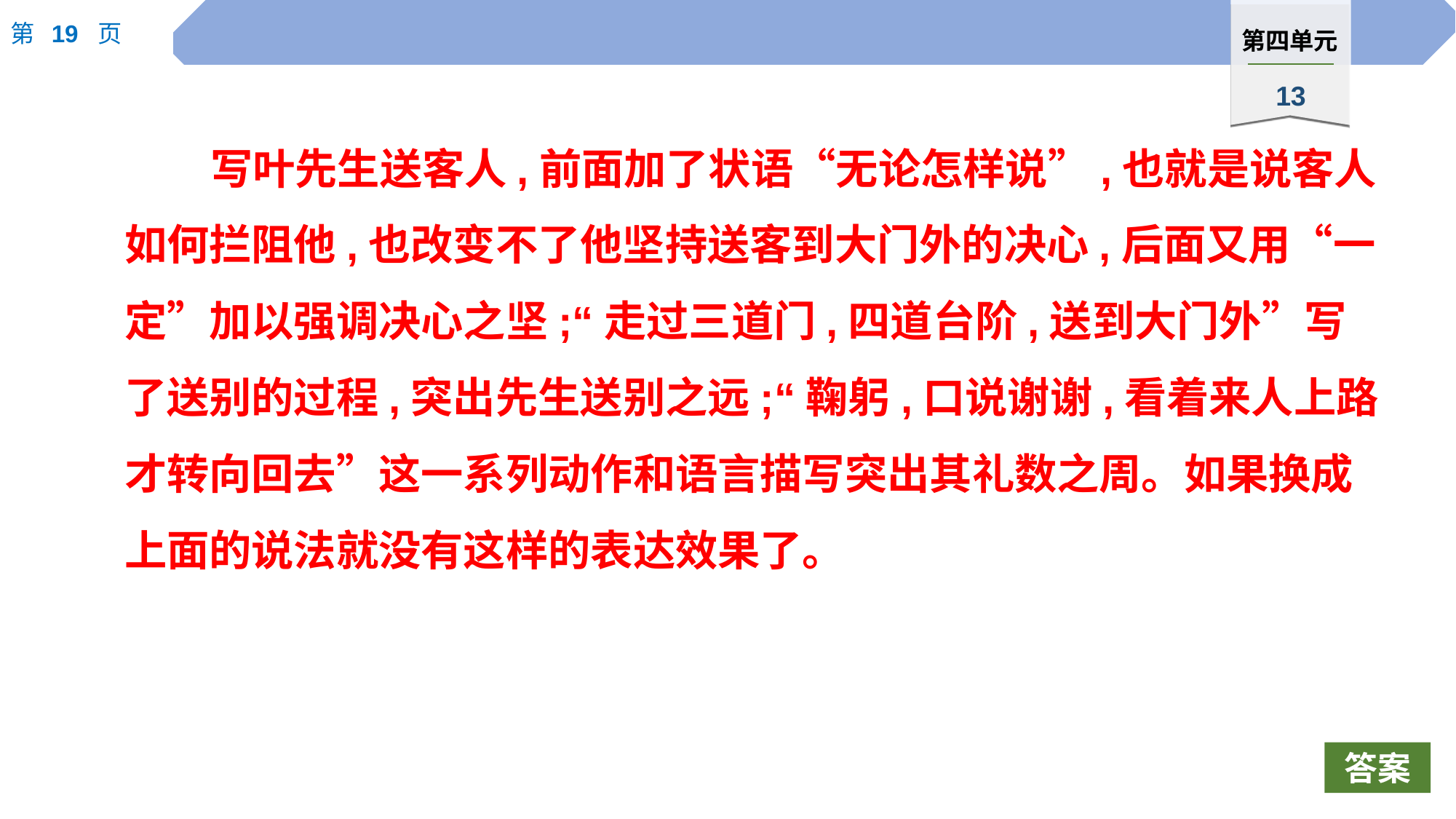

写叶先生送客人,前面加了状语“无论怎样说”,也就是说客人如何拦阻他,也改变不了他坚持送客到大门外的决心,后面又用“一定”加以强调决心之坚;“走过三道门,四道台阶,送到大门外”写了送别的过程,突出先生送别之远;“鞠躬,口说谢谢,看着来人上路才转向回去”这一系列动作和语言描写突出其礼数之周。如果换成上面的说法就没有这样的表达效果了。
答案